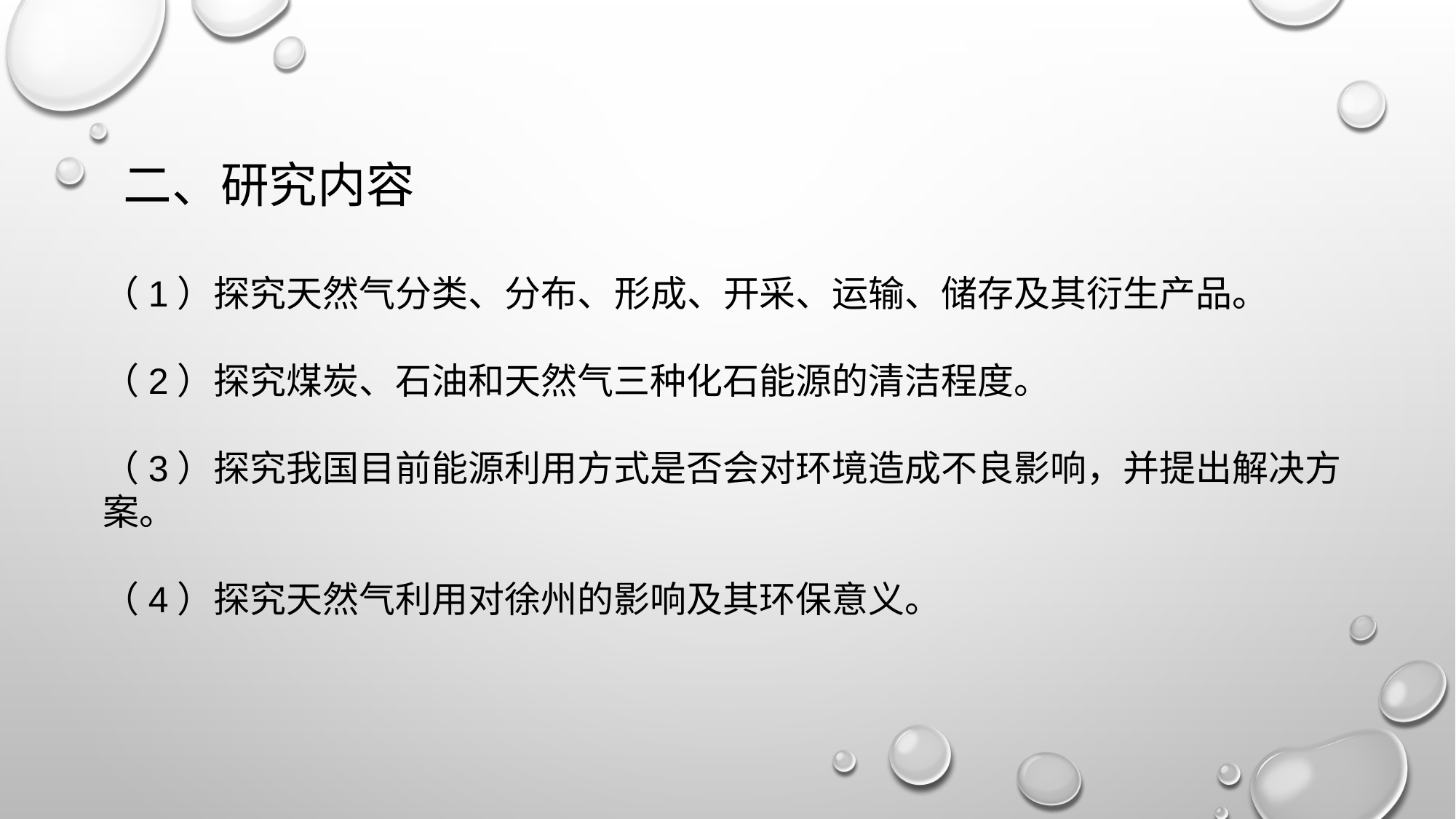

二、研究内容
（1）探究天然气分类、分布、形成、开采、运输、储存及其衍生产品。

（2）探究煤炭、石油和天然气三种化石能源的清洁程度。

（3）探究我国目前能源利用方式是否会对环境造成不良影响，并提出解决方案。

（4）探究天然气利用对徐州的影响及其环保意义。